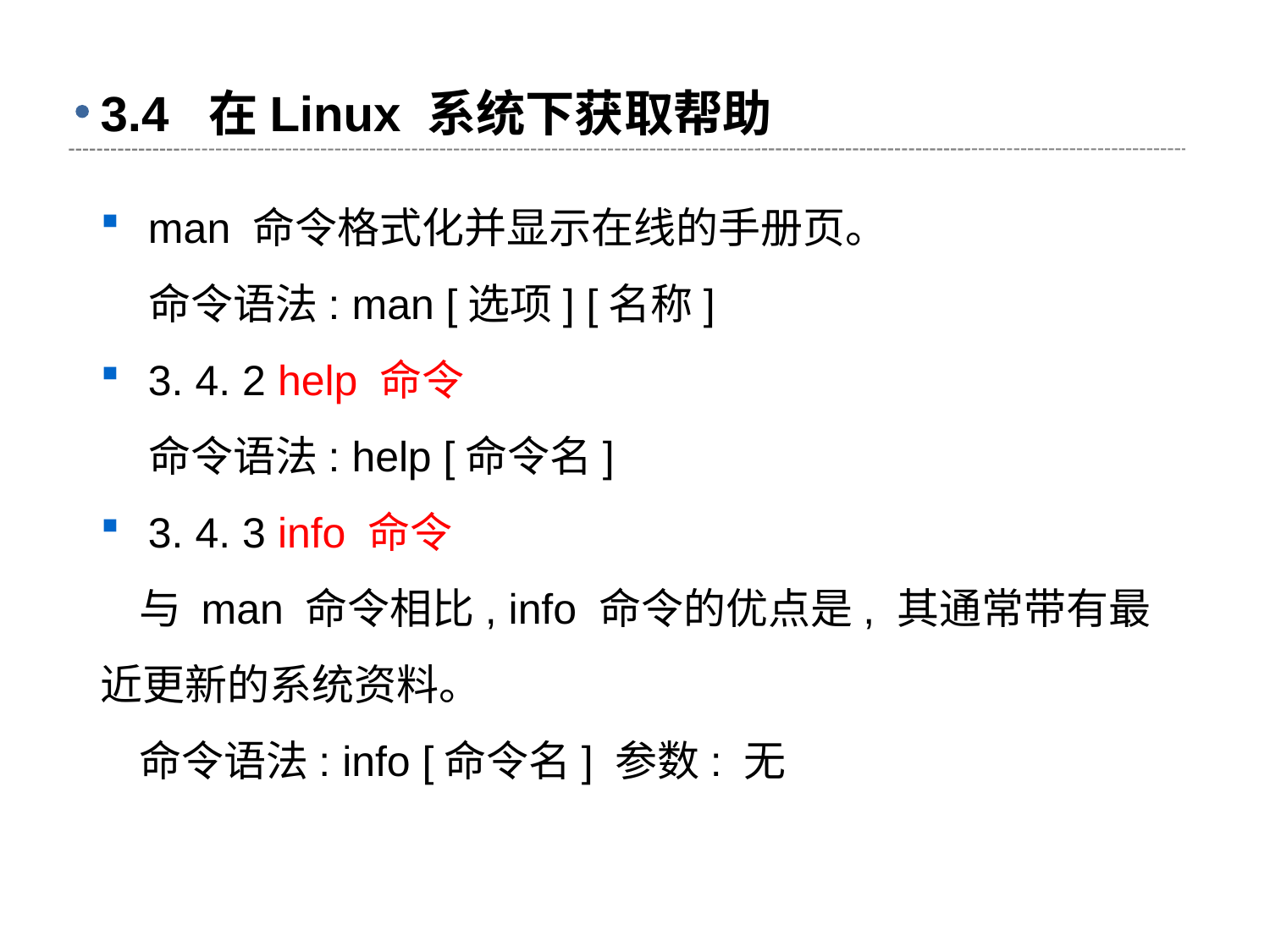

# 3.4  在Linux 系统下获取帮助
man 命令格式化并显示在线的手册页。
    命令语法: man [选项] [名称]
3. 4. 2 help 命令
    命令语法: help [命令名]
3. 4. 3 info 命令
   与 man 命令相比, info 命令的优点是, 其通常带有最近更新的系统资料。
   命令语法: info [命令名] 参数: 无